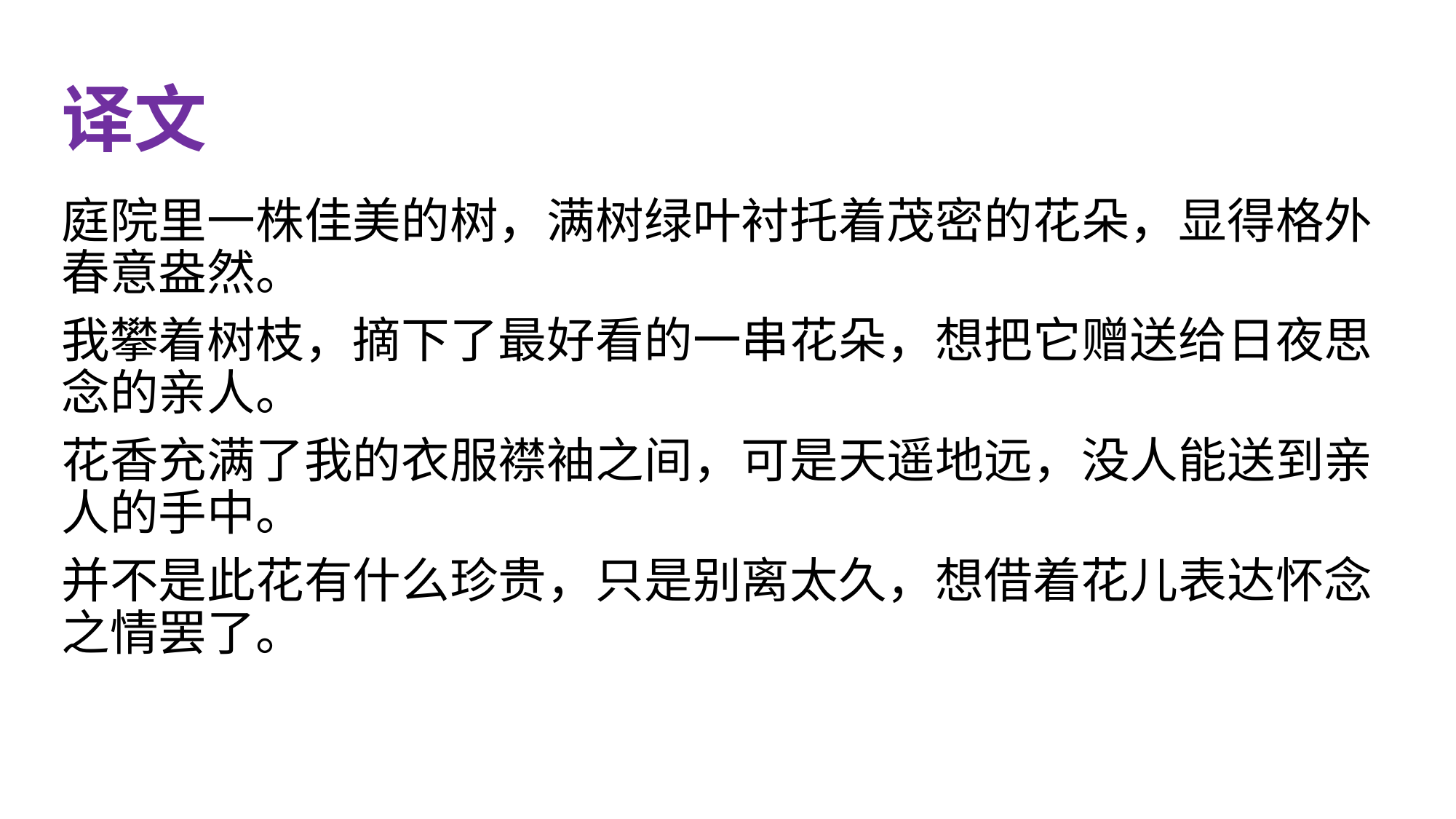

# 译文
庭院里一株佳美的树，满树绿叶衬托着茂密的花朵，显得格外春意盎然。
我攀着树枝，摘下了最好看的一串花朵，想把它赠送给日夜思念的亲人。
花香充满了我的衣服襟袖之间，可是天遥地远，没人能送到亲人的手中。
并不是此花有什么珍贵，只是别离太久，想借着花儿表达怀念之情罢了。